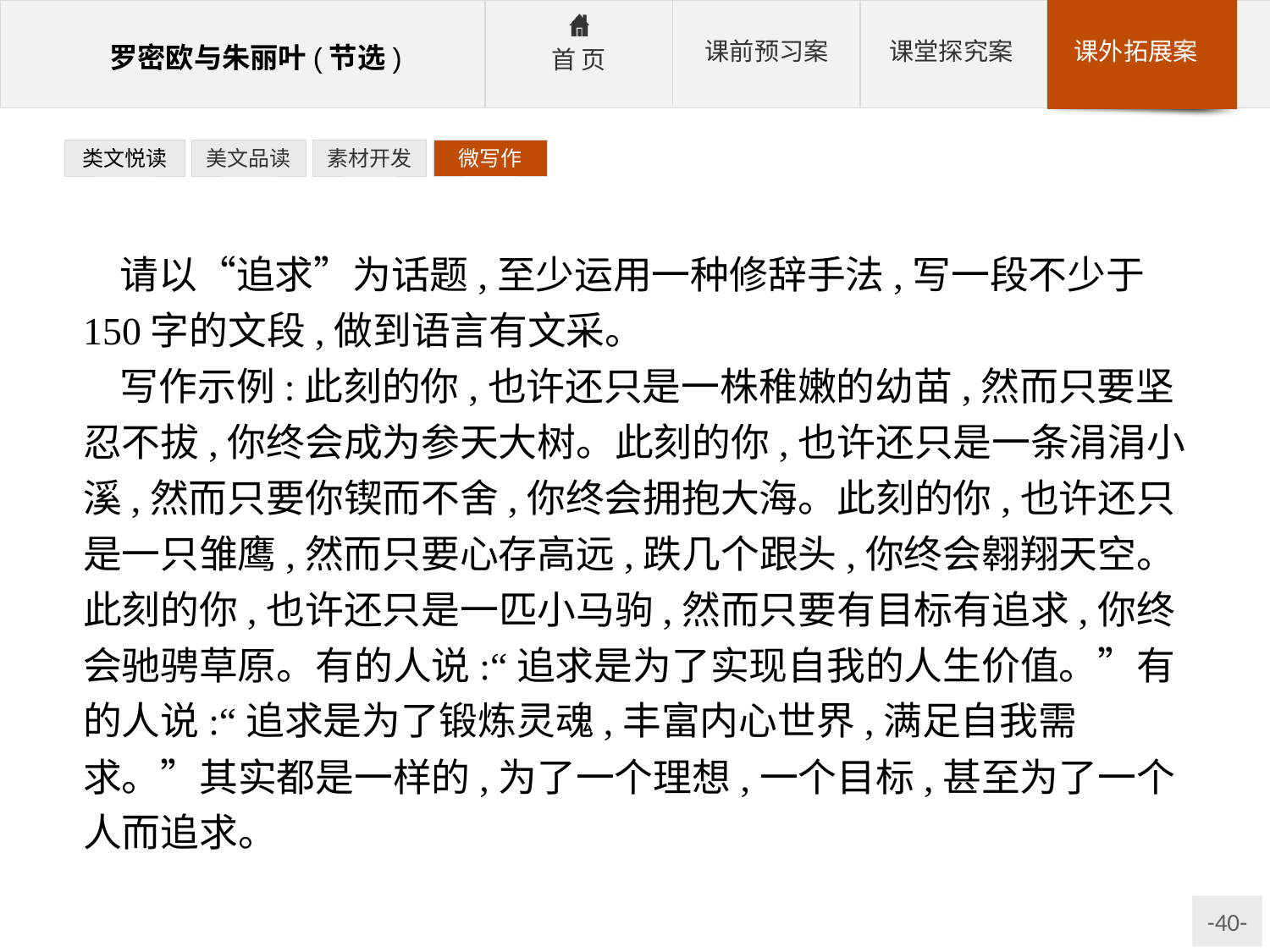

类文悦读
美文品读
素材开发
微写作
请以“追求”为话题,至少运用一种修辞手法,写一段不少于150字的文段,做到语言有文采。
写作示例:此刻的你,也许还只是一株稚嫩的幼苗,然而只要坚忍不拔,你终会成为参天大树。此刻的你,也许还只是一条涓涓小溪,然而只要你锲而不舍,你终会拥抱大海。此刻的你,也许还只是一只雏鹰,然而只要心存高远,跌几个跟头,你终会翱翔天空。此刻的你,也许还只是一匹小马驹,然而只要有目标有追求,你终会驰骋草原。有的人说:“追求是为了实现自我的人生价值。”有的人说:“追求是为了锻炼灵魂,丰富内心世界,满足自我需求。”其实都是一样的,为了一个理想,一个目标,甚至为了一个人而追求。